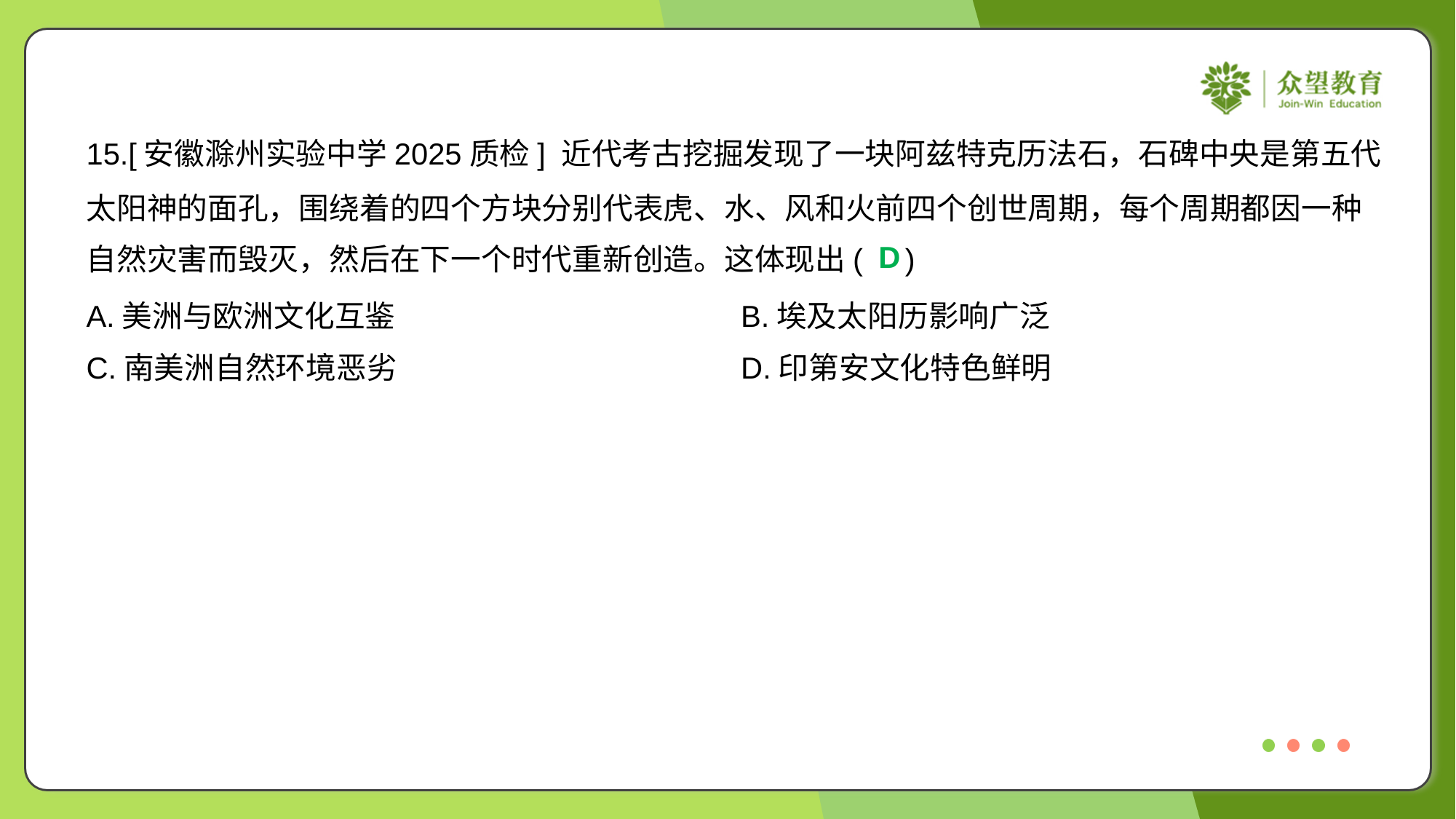

15.[安徽滁州实验中学2025质检] 近代考古挖掘发现了一块阿兹特克历法石，石碑中央是第五代
太阳神的面孔，围绕着的四个方块分别代表虎、水、风和火前四个创世周期，每个周期都因一种
自然灾害而毁灭，然后在下一个时代重新创造。这体现出(     )
D
A.美洲与欧洲文化互鉴	B.埃及太阳历影响广泛
C.南美洲自然环境恶劣	D.印第安文化特色鲜明